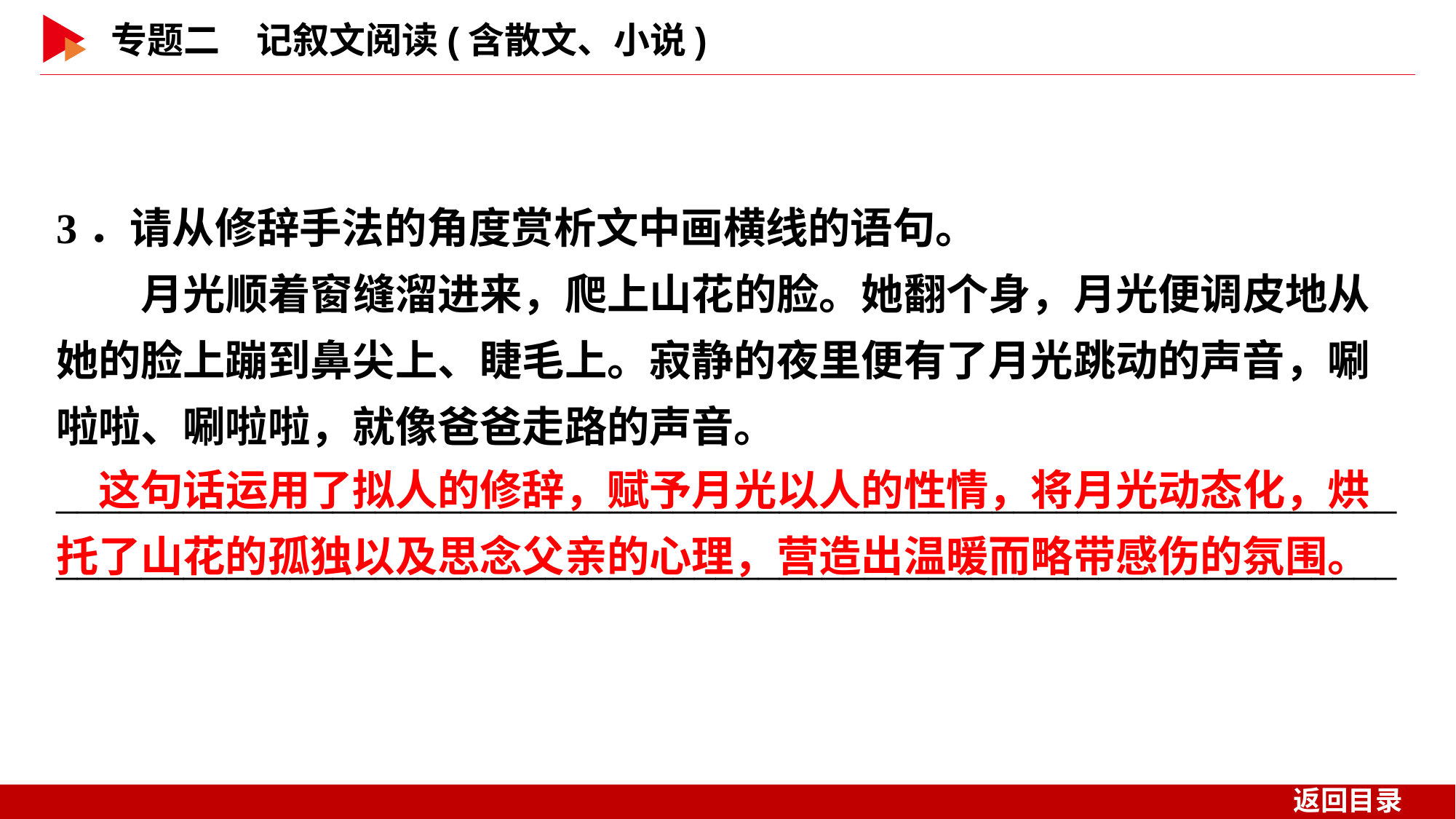

3．请从修辞手法的角度赏析文中画横线的语句。
　　月光顺着窗缝溜进来，爬上山花的脸。她翻个身，月光便调皮地从她的脸上蹦到鼻尖上、睫毛上。寂静的夜里便有了月光跳动的声音，唰啦啦、唰啦啦，就像爸爸走路的声音。
______________________________________________________________________________________________________________________________
　这句话运用了拟人的修辞，赋予月光以人的性情，将月光动态化，烘托了山花的孤独以及思念父亲的心理，营造出温暖而略带感伤的氛围。